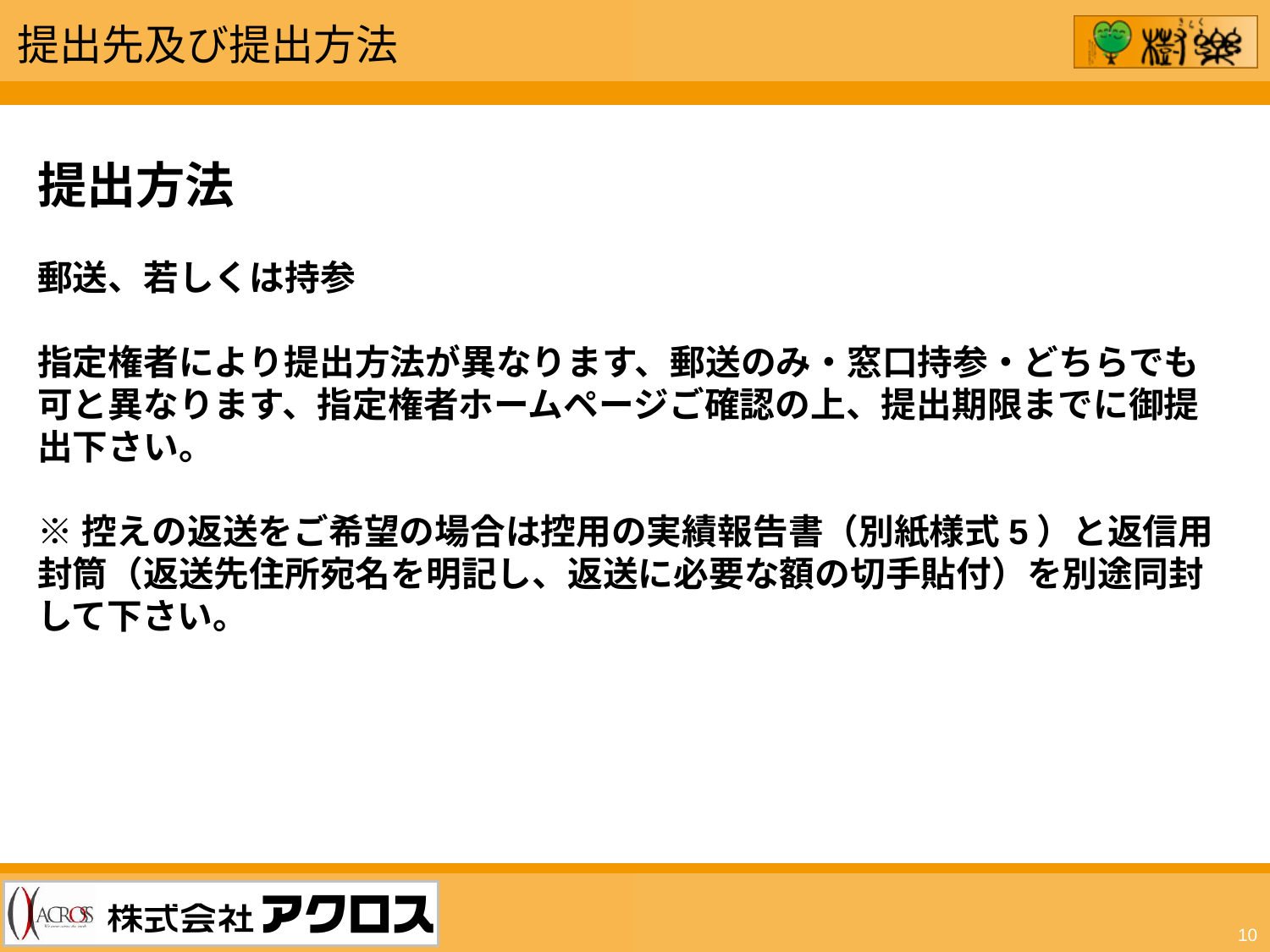

提出先及び提出方法
提出方法

郵送、若しくは持参

指定権者により提出方法が異なります、郵送のみ・窓口持参・どちらでも可と異なります、指定権者ホームページご確認の上、提出期限までに御提出下さい。

※控えの返送をご希望の場合は控用の実績報告書（別紙様式5）と返信用封筒（返送先住所宛名を明記し、返送に必要な額の切手貼付）を別途同封して下さい。

10